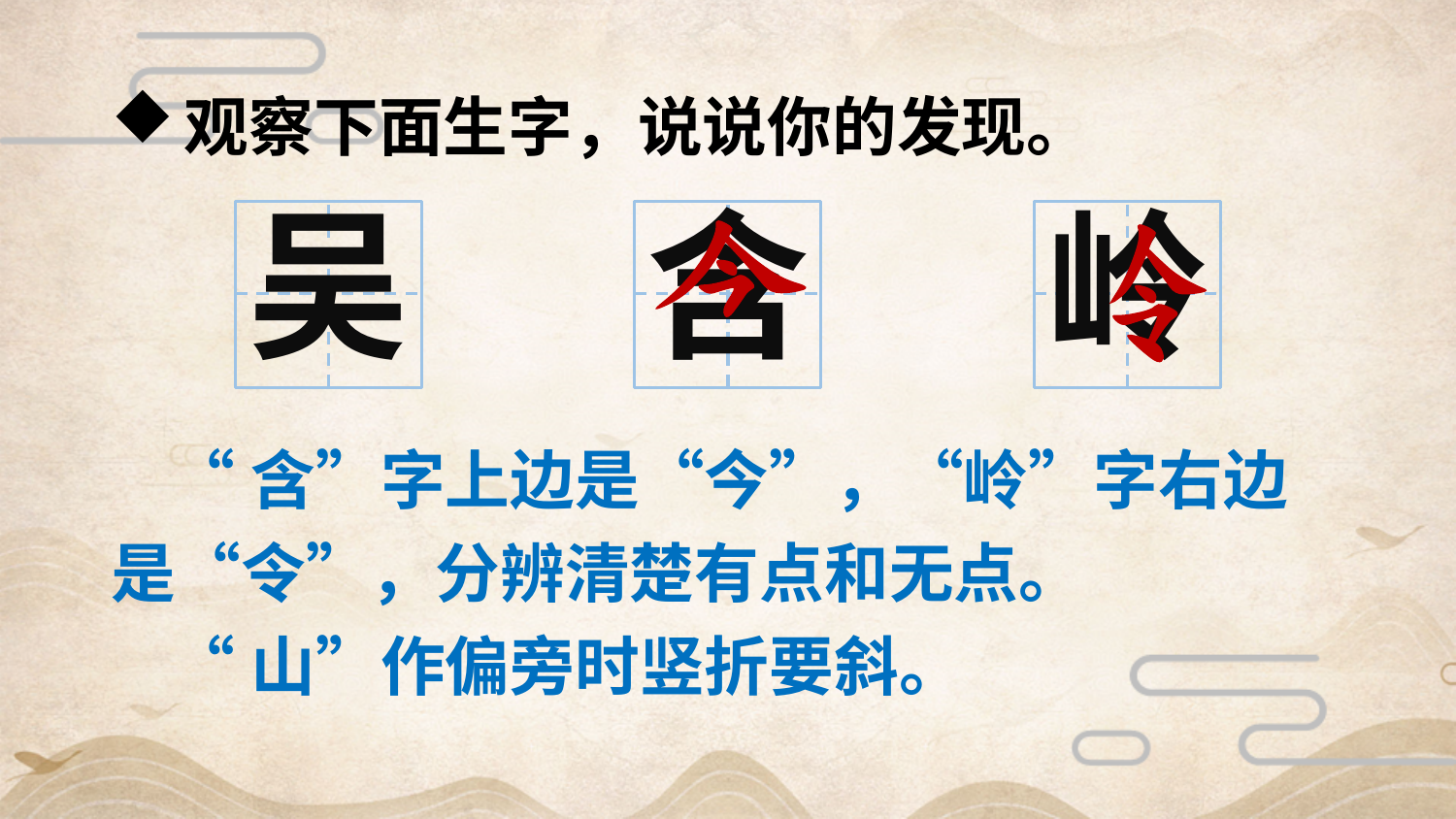

观察下面生字，说说你的发现。

吴

含

岭

    “含”字上边是“今”，“岭”字右边是“令”，分辨清楚有点和无点。
    “山”作偏旁时竖折要斜。